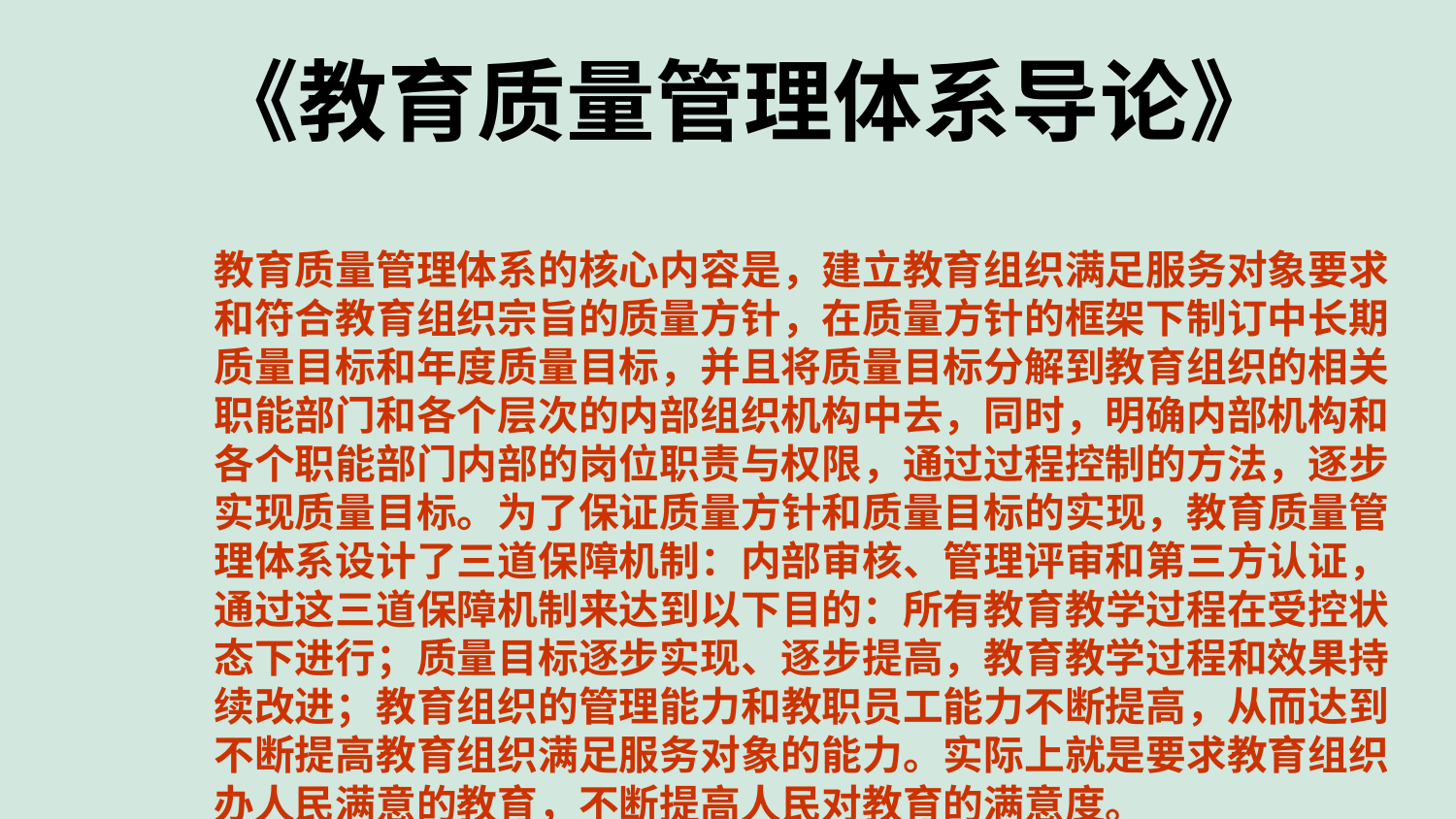

# 《教育质量管理体系导论》

教育质量管理体系的核心内容是，建立教育组织满足服务对象要求
和符合教育组织宗旨的质量方针，在质量方针的框架下制订中长期
质量目标和年度质量目标，并且将质量目标分解到教育组织的相关
职能部门和各个层次的内部组织机构中去，同时，明确内部机构和
各个职能部门内部的岗位职责与权限，通过过程控制的方法，逐步
实现质量目标。为了保证质量方针和质量目标的实现，教育质量管
理体系设计了三道保障机制：内部审核、管理评审和第三方认证，
通过这三道保障机制来达到以下目的：所有教育教学过程在受控状
态下进行；质量目标逐步实现、逐步提高，教育教学过程和效果持
续改进；教育组织的管理能力和教职员工能力不断提高，从而达到
不断提高教育组织满足服务对象的能力。实际上就是要求教育组织
办人民满意的教育，不断提高人民对教育的满意度。